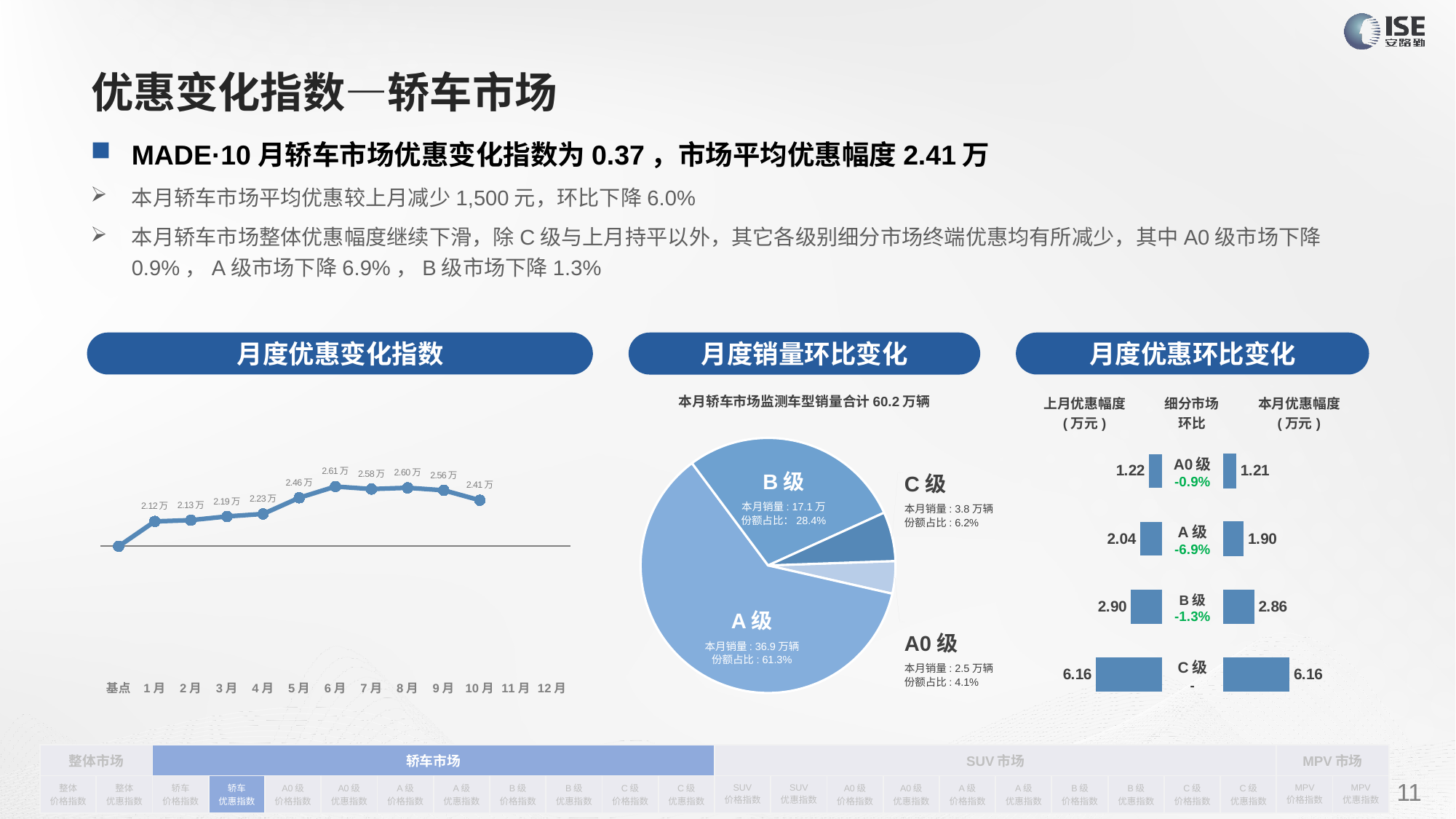

# 优惠变化指数—轿车市场
MADE·10月轿车市场优惠变化指数为0.37，市场平均优惠幅度2.41万
本月轿车市场平均优惠较上月减少1,500元，环比下降6.0%
本月轿车市场整体优惠幅度继续下滑，除C级与上月持平以外，其它各级别细分市场终端优惠均有所减少，其中A0级市场下降0.9%，A级市场下降6.9%，B级市场下降1.3%
月度优惠变化指数

月度优惠环比变化

月度销量环比变化

本月轿车市场监测车型销量合计60.2万辆

### Chart

| Category | Y2022 |
|---|---|
| 基点 | 0.0 |
| 1月 | 0.2 |
| 2月 | 0.21 |
| 3月 | 0.24 |
| 4月 | 0.26 |
| 5月 | 0.39 |
| 6月 | 0.48 |
| 7月 | 0.46 |
| 8月 | 0.47 |
| 9月 | 0.45 |
| 10月 | 0.37 |
| 11月 | None |
| 12月 | None |
| 上月优惠幅度 (万元) | 细分市场 环比 | 本月优惠幅度 (万元) |
| --- | --- | --- |

### Chart

| Category | 细分市场 |
|---|---|
| A0级 | 24788.0 |
| A级 | 368867.0 |
| B级 | 170961.0 |
| C级 | 37530.0 |
| A0级 -0.9% |
| --- |
| A级 -6.9% |
| B级 -1.3% |
| C级 - |

### Chart

| Category | 优惠金额 |
|---|---|
| A0 | 1.2238554074784276 |
| A | 2.0385810464858234 |
| B | 2.8985307295019314 |
| C | 6.16028673117118 |

### Chart

| Category | 优惠金额 |
|---|---|
| A0 | 1.2122294981442632 |
| A | 1.8980378263710234 |
| B | 2.861711610250291 |
| C | 6.158268531841193 |
B级
本月销量: 17.1万
份额占比：28.4%
C级
本月销量: 3.8万辆
份额占比: 6.2%
A级
本月销量: 36.9万辆
份额占比: 61.3%
A0级
本月销量: 2.5万辆
份额占比: 4.1%
| 整体市场 |  | 轿车市场 |  |  |  |  |  |  |  |  |  | SUV市场 |  |  |  |  |  |  |  |  |  | MPV市场 |  |
| --- | --- | --- | --- | --- | --- | --- | --- | --- | --- | --- | --- | --- | --- | --- | --- | --- | --- | --- | --- | --- | --- | --- | --- |
| 整体 价格指数 | 整体 优惠指数 | 轿车 价格指数 | 轿车 优惠指数 | A0级 价格指数 | A0级 优惠指数 | A级 价格指数 | A级 优惠指数 | B级 价格指数 | B级 优惠指数 | C级 价格指数 | C级 优惠指数 | SUV 价格指数 | SUV 优惠指数 | A0级 价格指数 | A0级 优惠指数 | A级 价格指数 | A级 优惠指数 | B级 价格指数 | B级 优惠指数 | C级 价格指数 | C级 优惠指数 | MPV 价格指数 | MPV 优惠指数 |
请在插入菜单—页眉和页脚中修改此 文本
11